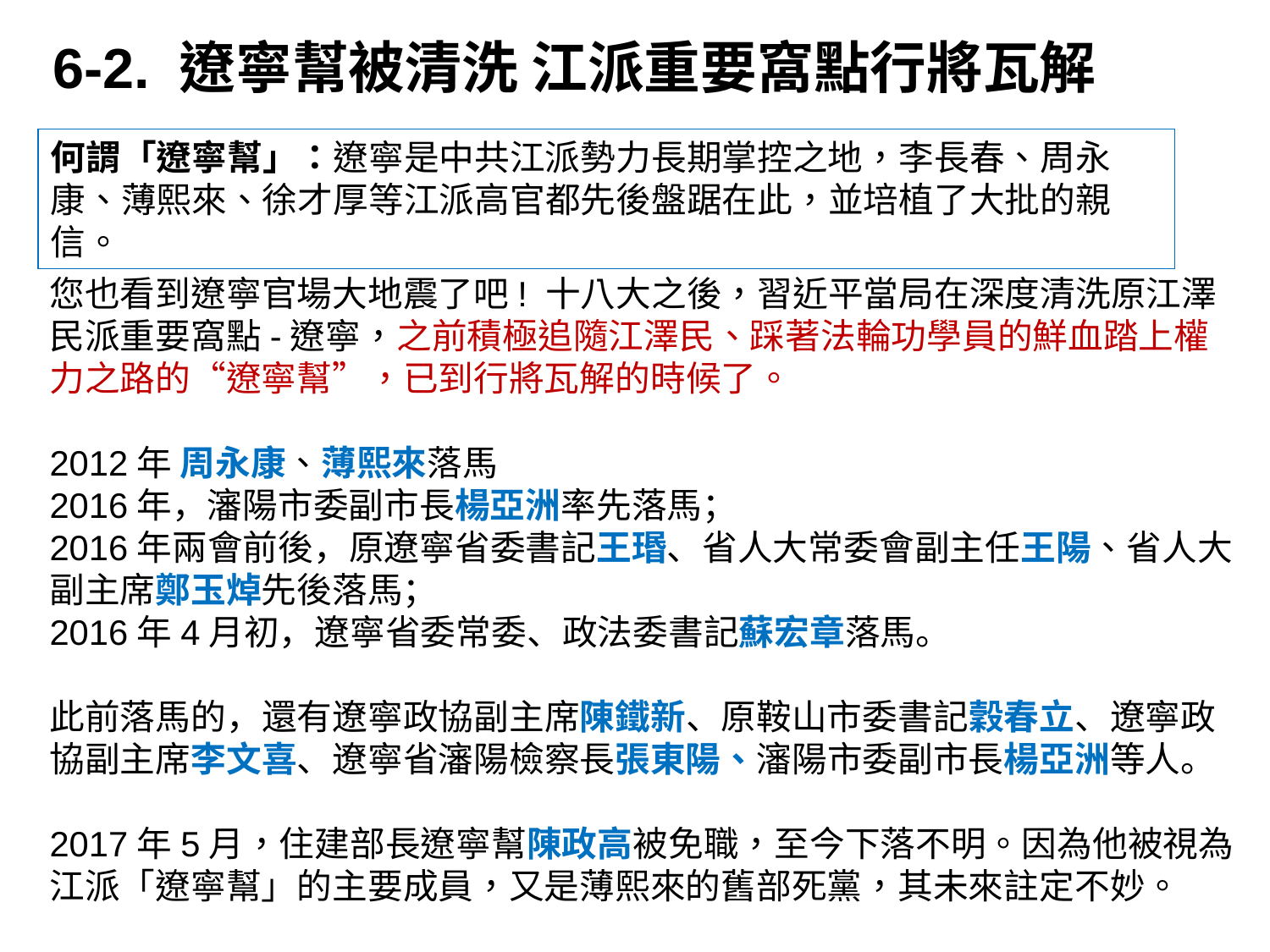

6-2. 遼寧幫被清洗 江派重要窩點行將瓦解
何謂「遼寧幫」：遼寧是中共江派勢力長期掌控之地，李長春、周永康、薄熙來、徐才厚等江派高官都先後盤踞在此，並培植了大批的親信。
您也看到遼寧官場大地震了吧! 十八大之後，習近平當局在深度清洗原江澤民派重要窩點-遼寧，之前積極追隨江澤民、踩著法輪功學員的鮮血踏上權力之路的“遼寧幫”，已到行將瓦解的時候了。

2012年 周永康、薄熙來落馬
2016年，瀋陽市委副市長楊亞洲率先落馬；
2016年兩會前後，原遼寧省委書記王瑉、省人大常委會副主任王陽、省人大副主席鄭玉焯先後落馬；
2016年4月初，遼寧省委常委、政法委書記蘇宏章落馬。

此前落馬的，還有遼寧政協副主席陳鐵新、原鞍山市委書記穀春立、遼寧政協副主席李文喜、遼寧省瀋陽檢察長張東陽、瀋陽市委副市長楊亞洲等人。

2017年5月，住建部長遼寧幫陳政高被免職，至今下落不明。因為他被視為江派「遼寧幫」的主要成員，又是薄熙來的舊部死黨，其未來註定不妙。